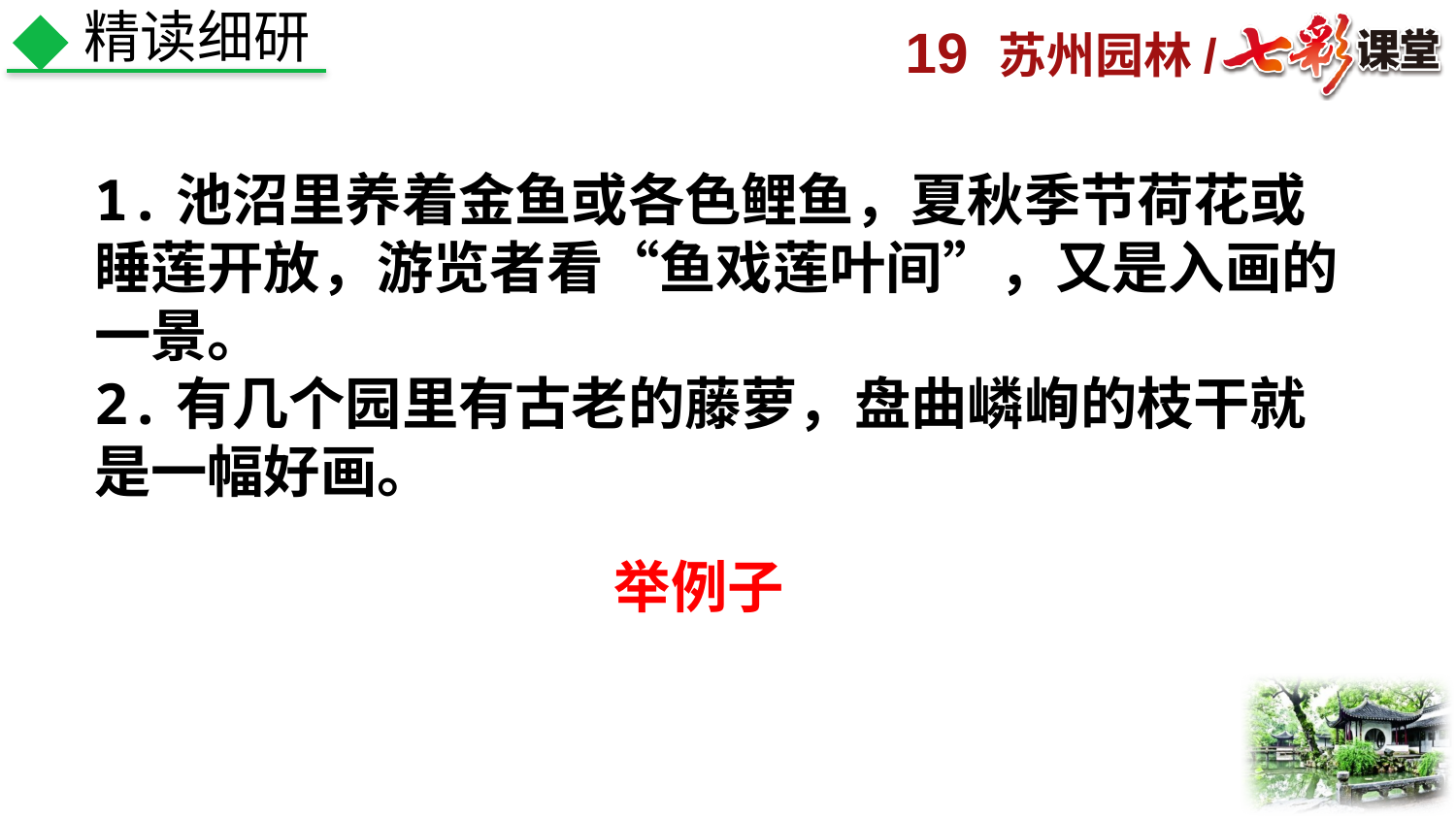

精读细研

1.池沼里养着金鱼或各色鲤鱼，夏秋季节荷花或睡莲开放，游览者看“鱼戏莲叶间”，又是入画的一景。
2.有几个园里有古老的藤萝，盘曲嶙峋的枝干就是一幅好画。
举例子